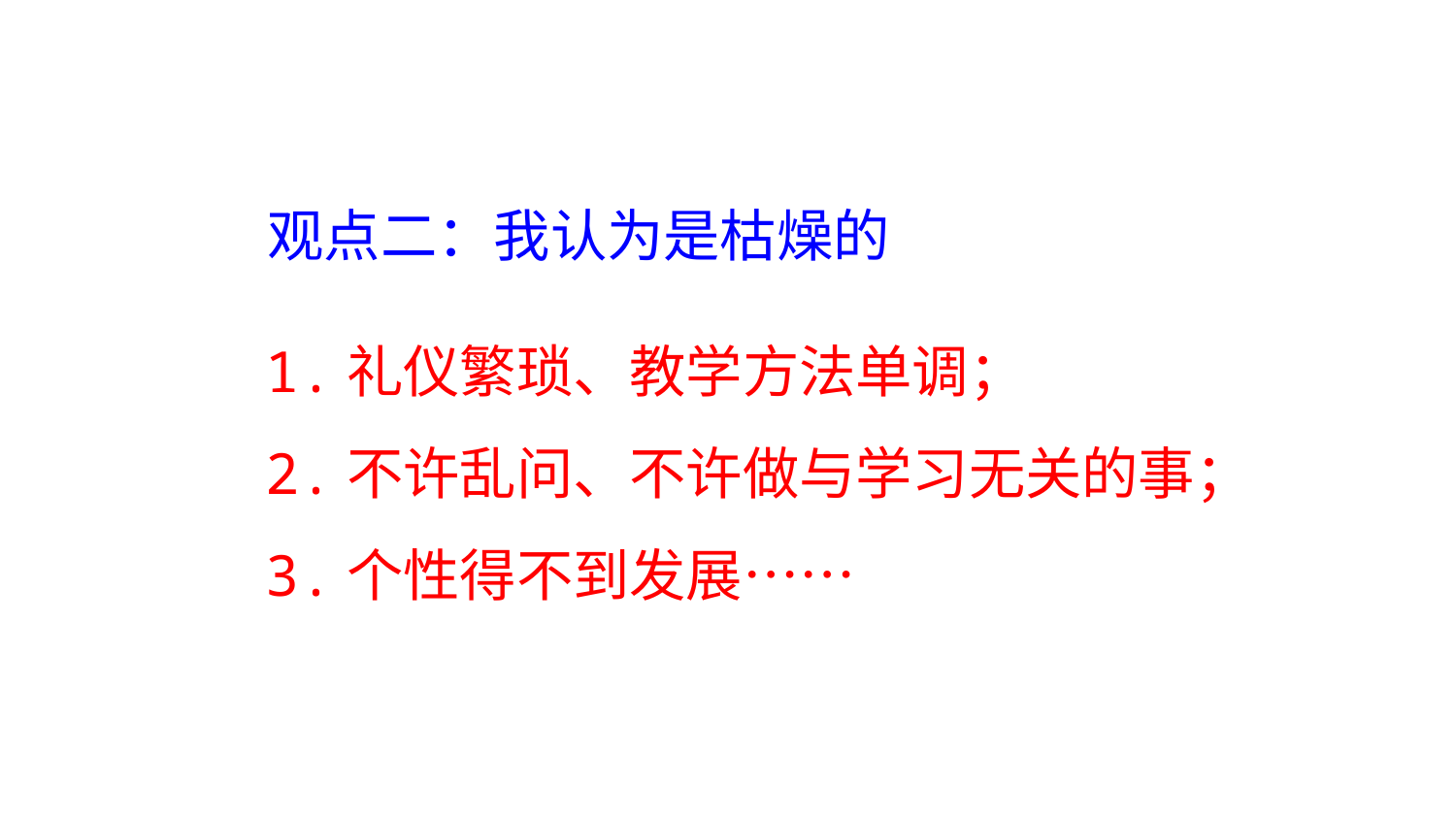

观点二：我认为是枯燥的
1.礼仪繁琐、教学方法单调；
2.不许乱问、不许做与学习无关的事；
3.个性得不到发展……